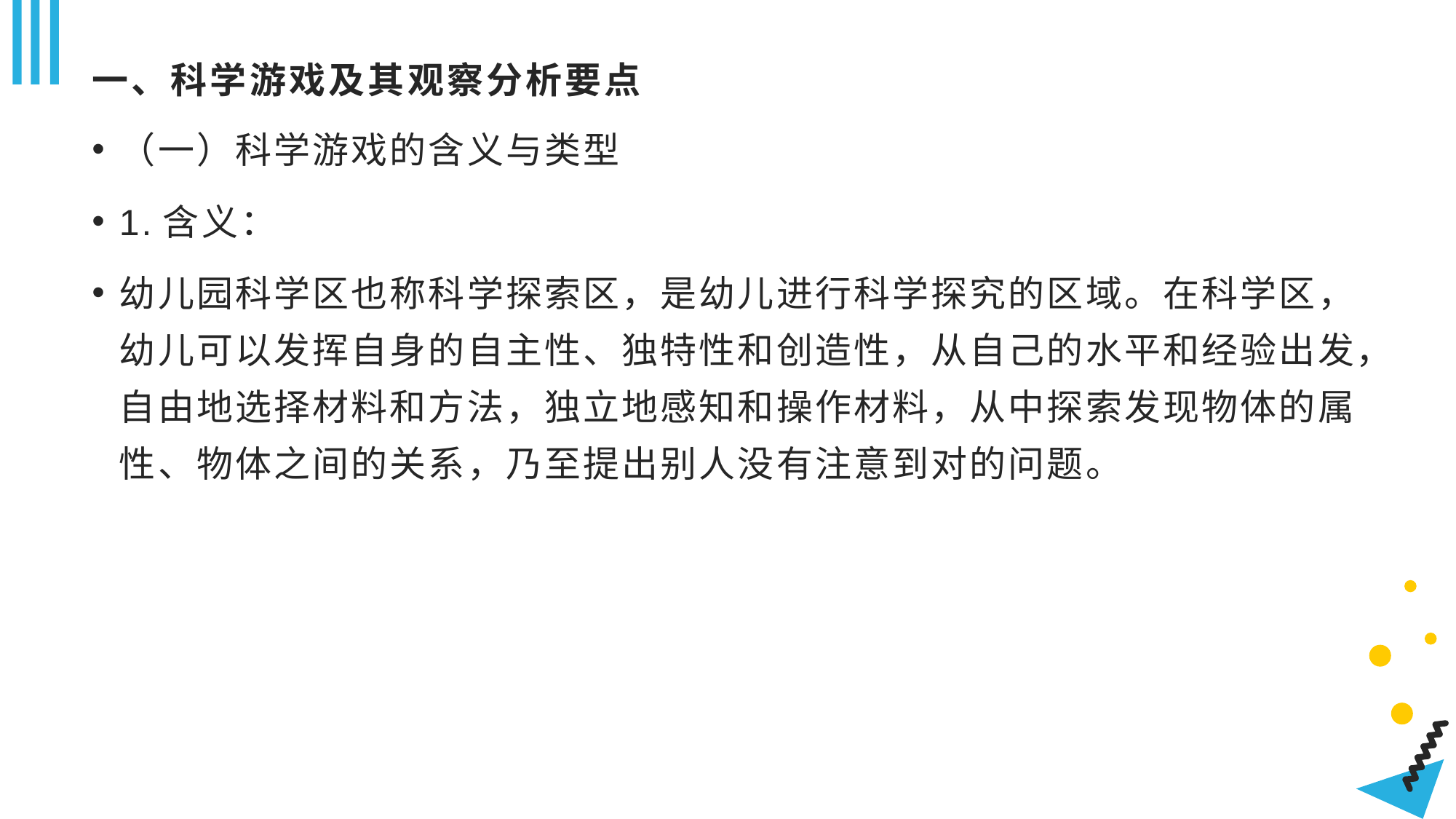

# 一、科学游戏及其观察分析要点
（一）科学游戏的含义与类型
1.含义：
幼儿园科学区也称科学探索区，是幼儿进行科学探究的区域。在科学区，幼儿可以发挥自身的自主性、独特性和创造性，从自己的水平和经验出发，自由地选择材料和方法，独立地感知和操作材料，从中探索发现物体的属性、物体之间的关系，乃至提出别人没有注意到对的问题。